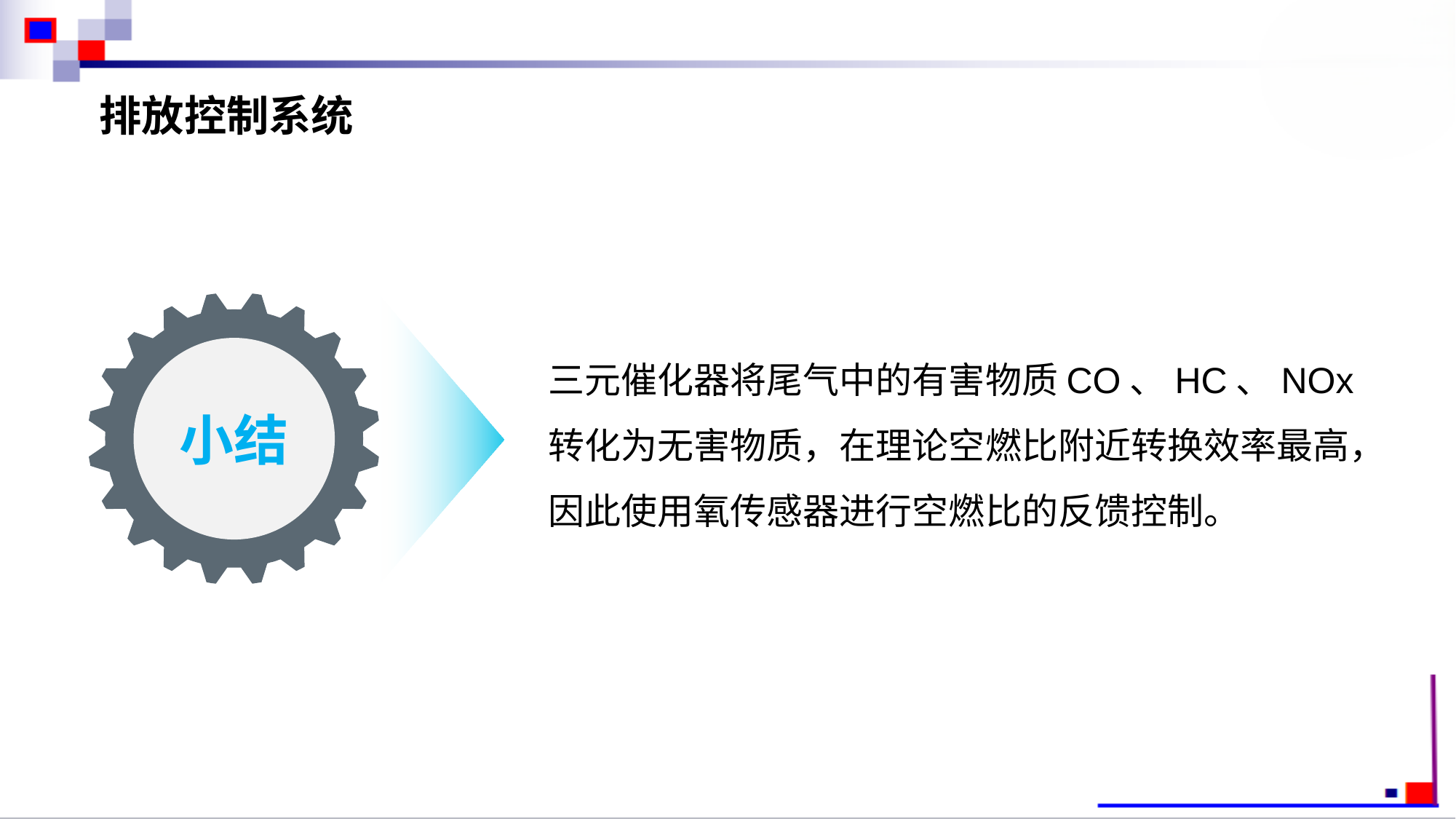

排放控制系统

小结
三元催化器将尾气中的有害物质CO、HC、NOx转化为无害物质，在理论空燃比附近转换效率最高，因此使用氧传感器进行空燃比的反馈控制。